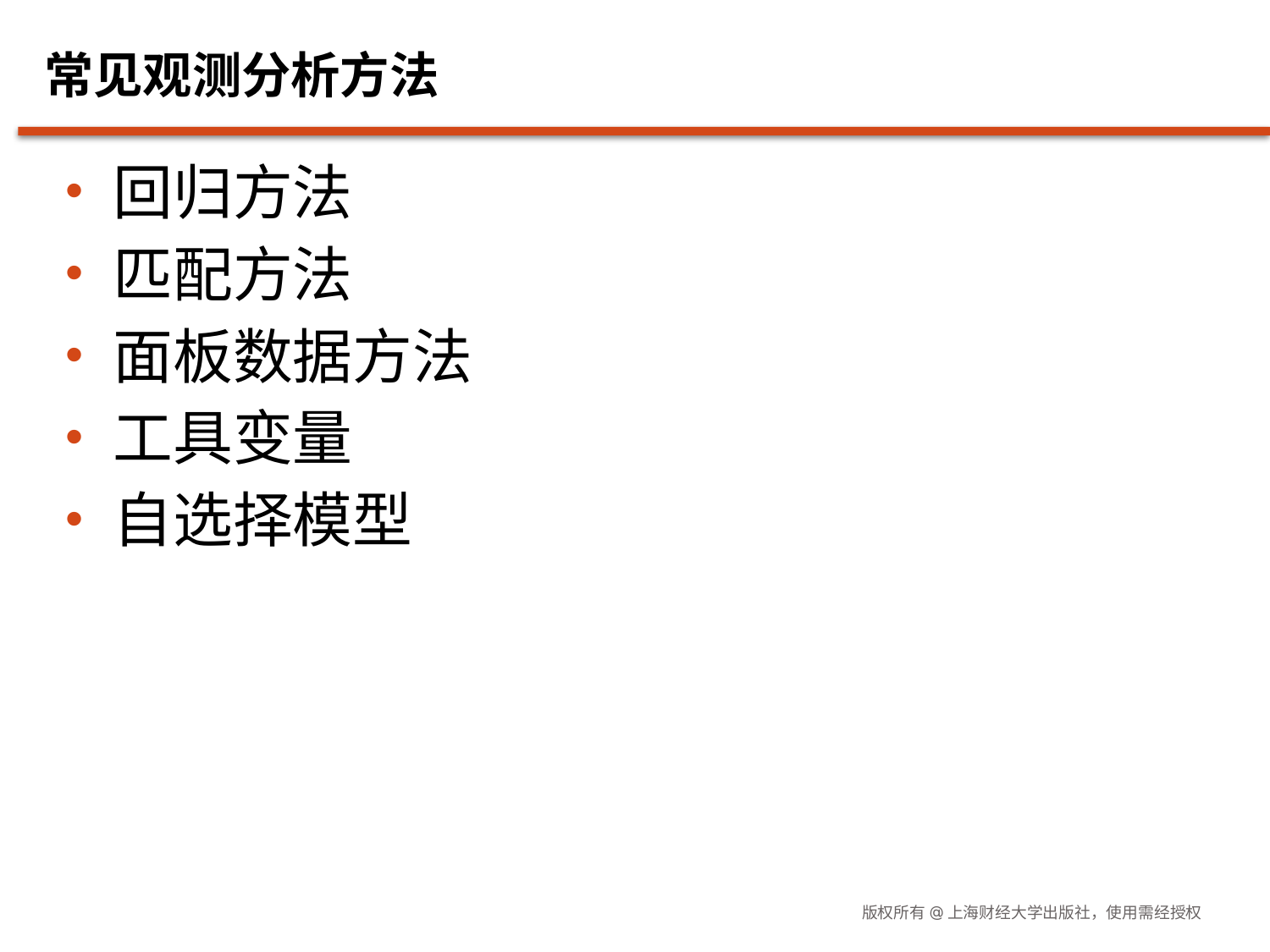

# 常见观测分析方法
回归方法
匹配方法
面板数据方法
工具变量
自选择模型
版权所有@上海财经大学出版社，使用需经授权